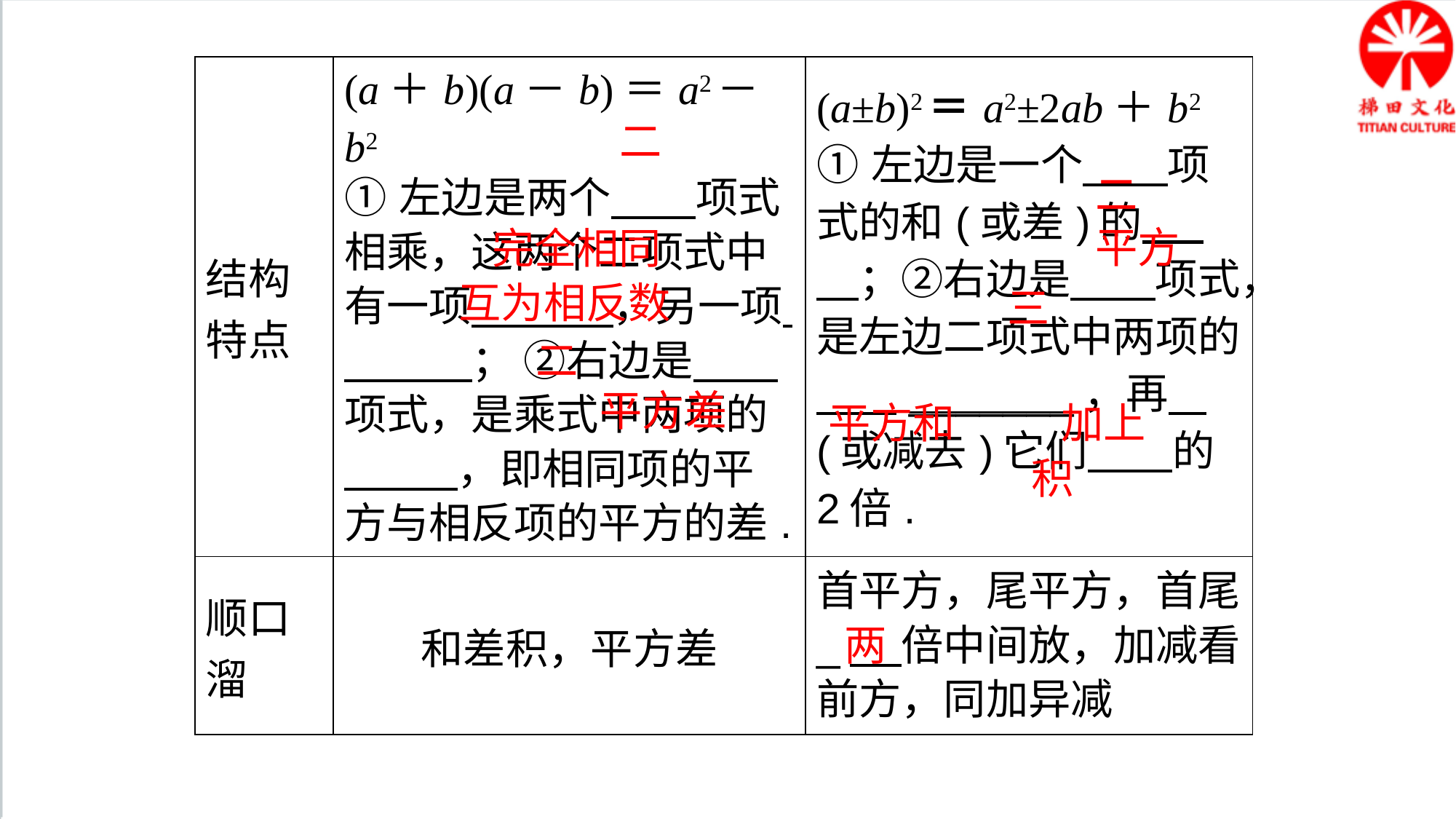

| 结构特点 | (a＋b)(a－b)＝a2－b2 ①左边是两个　　项式相乘，这两个二项式中有一项　 　，另一项 　； ②右边是　　项式，是乘式中两项的　 　，即相同项的平方与相反项的平方的差. | (a±b)2＝a2±2ab＋b2 ①左边是一个　　项式的和(或差)的　 　；②右边是　　项式，是左边二项式中两项的 　\_\_\_\_\_\_\_，再 (或减去)它们　　的2倍. |
| --- | --- | --- |
| 顺口溜 | 和差积，平方差 | 首平方，尾平方，首尾\_　 倍中间放，加减看前方，同加异减 |
二
二
平方
完全相同
互为相反数
三
二
平方差
平方和
加上
积
两